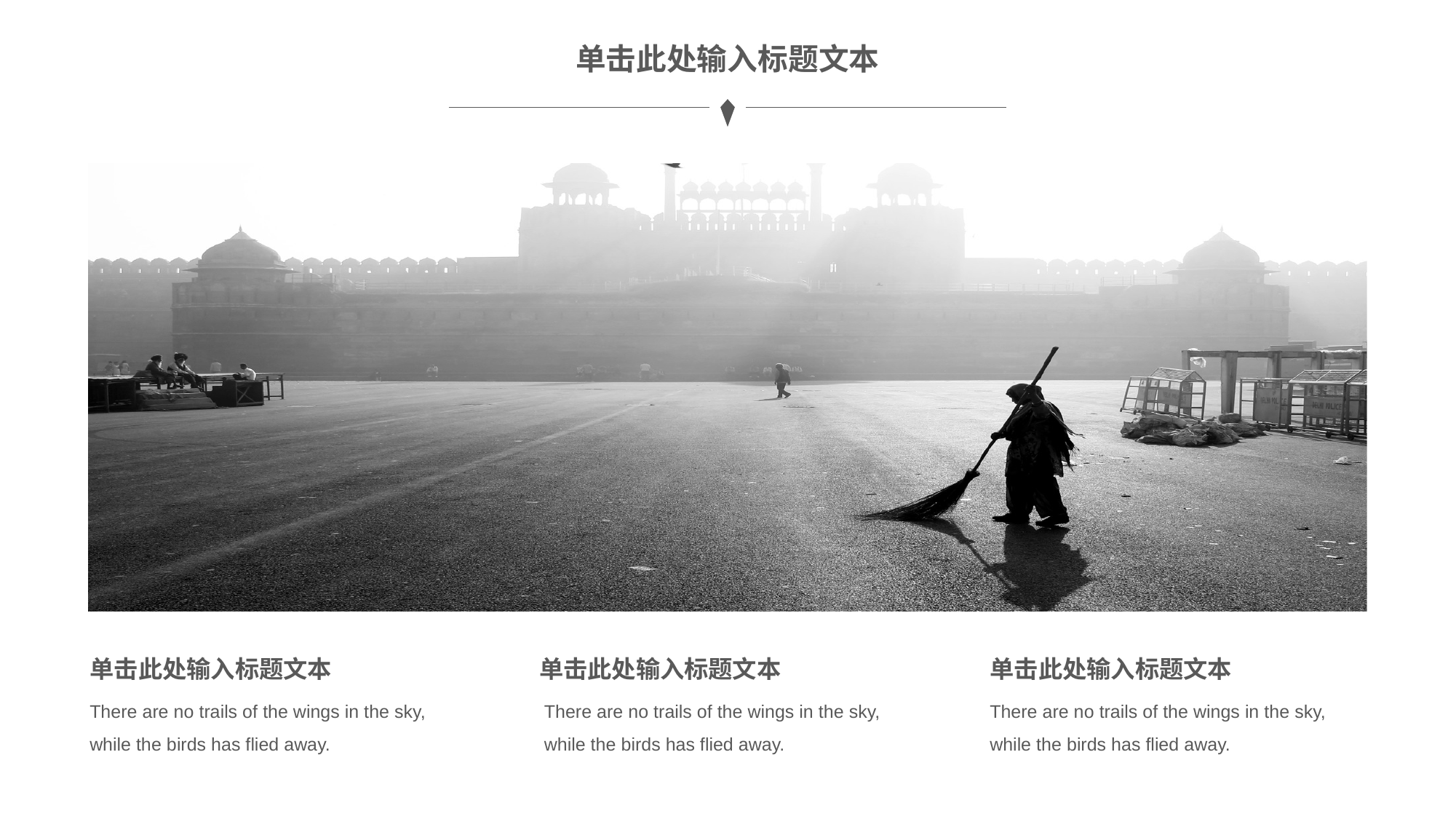

单击此处输入标题文本

单击此处输入标题文本
There are no trails of the wings in the sky, while the birds has flied away.
单击此处输入标题文本
There are no trails of the wings in the sky, while the birds has flied away.
单击此处输入标题文本
There are no trails of the wings in the sky, while the birds has flied away.